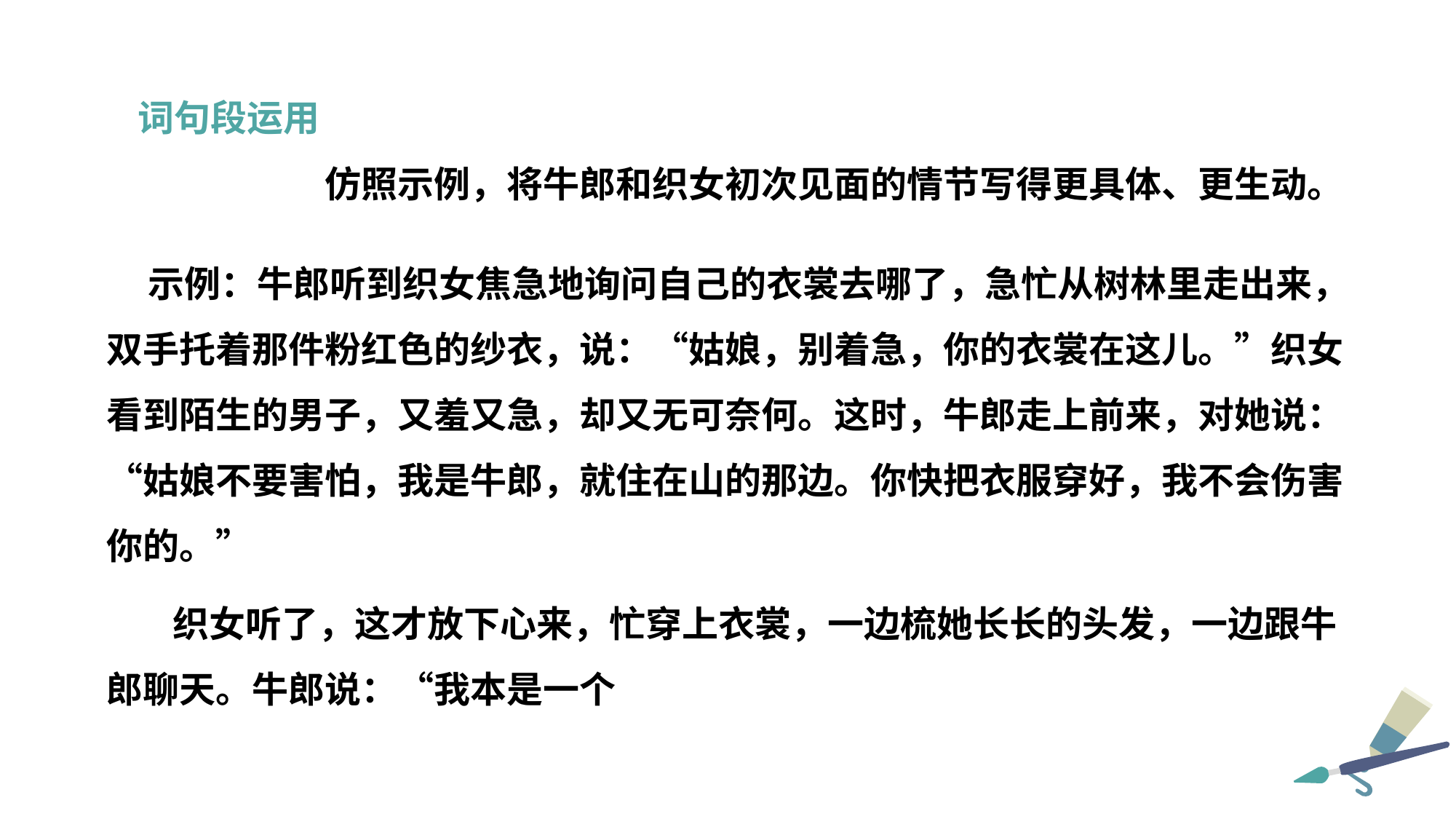

词句段运用
仿照示例，将牛郎和织女初次见面的情节写得更具体、更生动。
    示例：牛郎听到织女焦急地询问自己的衣裳去哪了，急忙从树林里走出来，双手托着那件粉红色的纱衣，说：“姑娘，别着急，你的衣裳在这儿。”织女看到陌生的男子，又羞又急，却又无可奈何。这时，牛郎走上前来，对她说：“姑娘不要害怕，我是牛郎，就住在山的那边。你快把衣服穿好，我不会伤害你的。”
       织女听了，这才放下心来，忙穿上衣裳，一边梳她长长的头发，一边跟牛郎聊天。牛郎说：“我本是一个